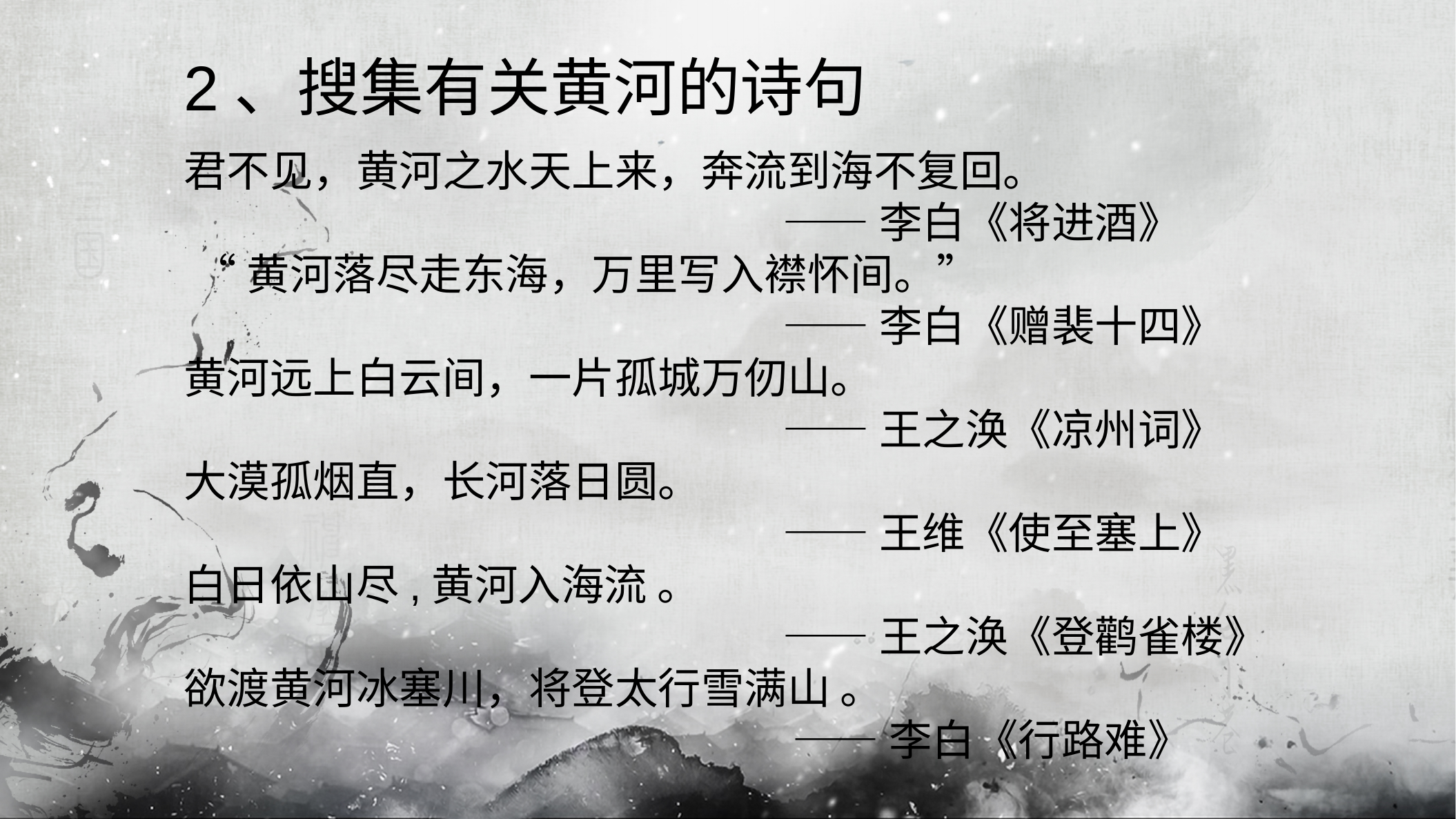

2、搜集有关黄河的诗句
君不见，黄河之水天上来，奔流到海不复回。
                                                              ——李白《将进酒》
 “黄河落尽走东海，万里写入襟怀间。”
                                                              ——李白《赠裴十四》
黄河远上白云间，一片孤城万仞山。
                                                              ——王之涣《凉州词》
大漠孤烟直，长河落日圆。
                                                              ——王维《使至塞上》
白日依山尽,黄河入海流 。
                                                              ——王之涣《登鹳雀楼》
欲渡黄河冰塞川，将登太行雪满山 。
                                                               ——李白《行路难》